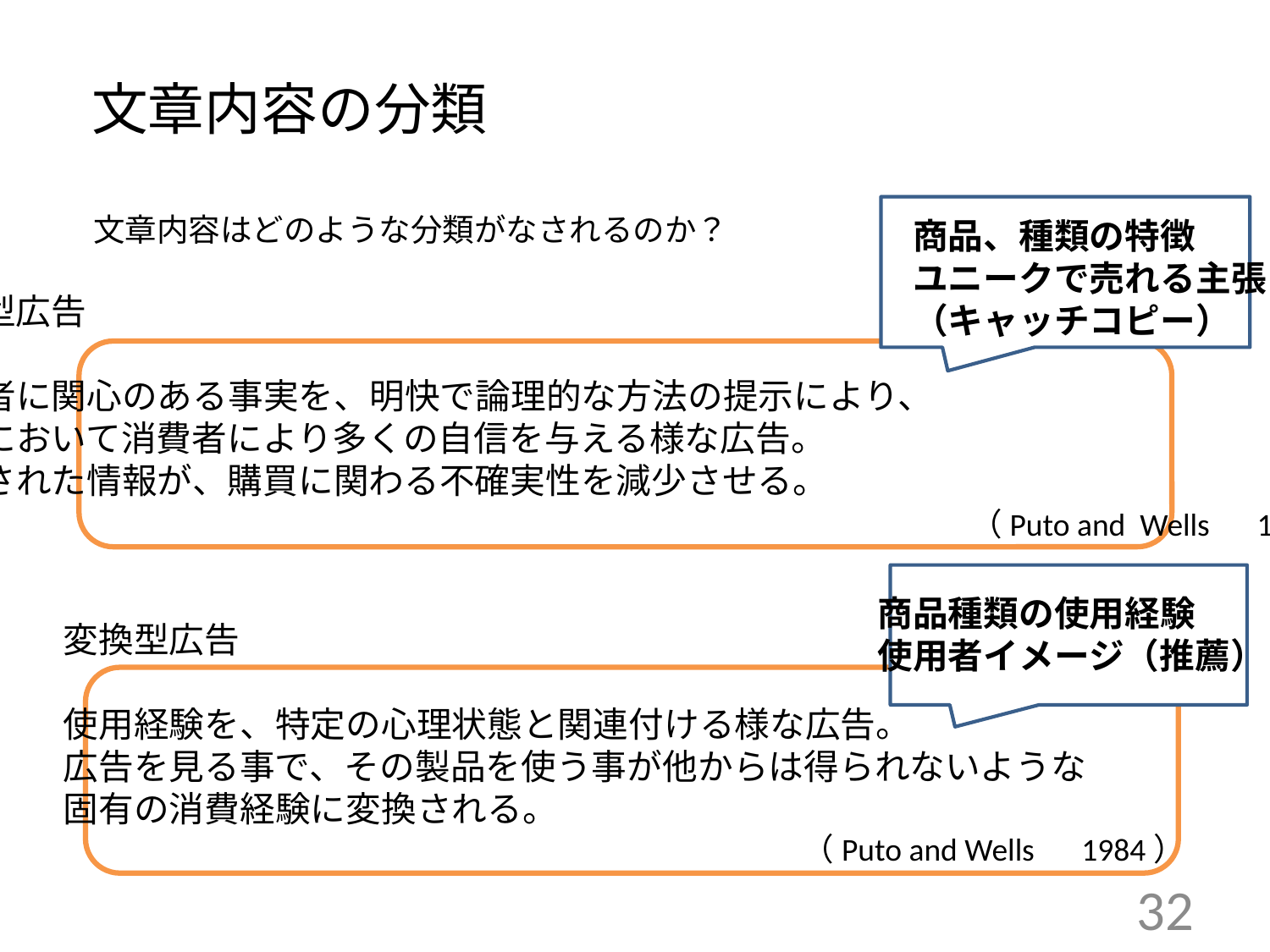

# 文章内容の分類

商品、種類の特徴
ユニークで売れる主張
（キャッチコピー）
文章内容はどのような分類がなされるのか？
情報型広告

消費者に関心のある事実を、明快で論理的な方法の提示により、
購買において消費者により多くの自信を与える様な広告。
提示された情報が、購買に関わる不確実性を減少させる。
　　　　　　　　　　　　　　　　　　　　　　　　　　　　　　（Puto and  Wells　1984）

商品種類の使用経験
使用者イメージ（推薦）
変換型広告

使用経験を、特定の心理状態と関連付ける様な広告。
広告を見る事で、その製品を使う事が他からは得られないような
固有の消費経験に変換される。
                                                                              　　　     　 （Puto and Wells　1984）

32